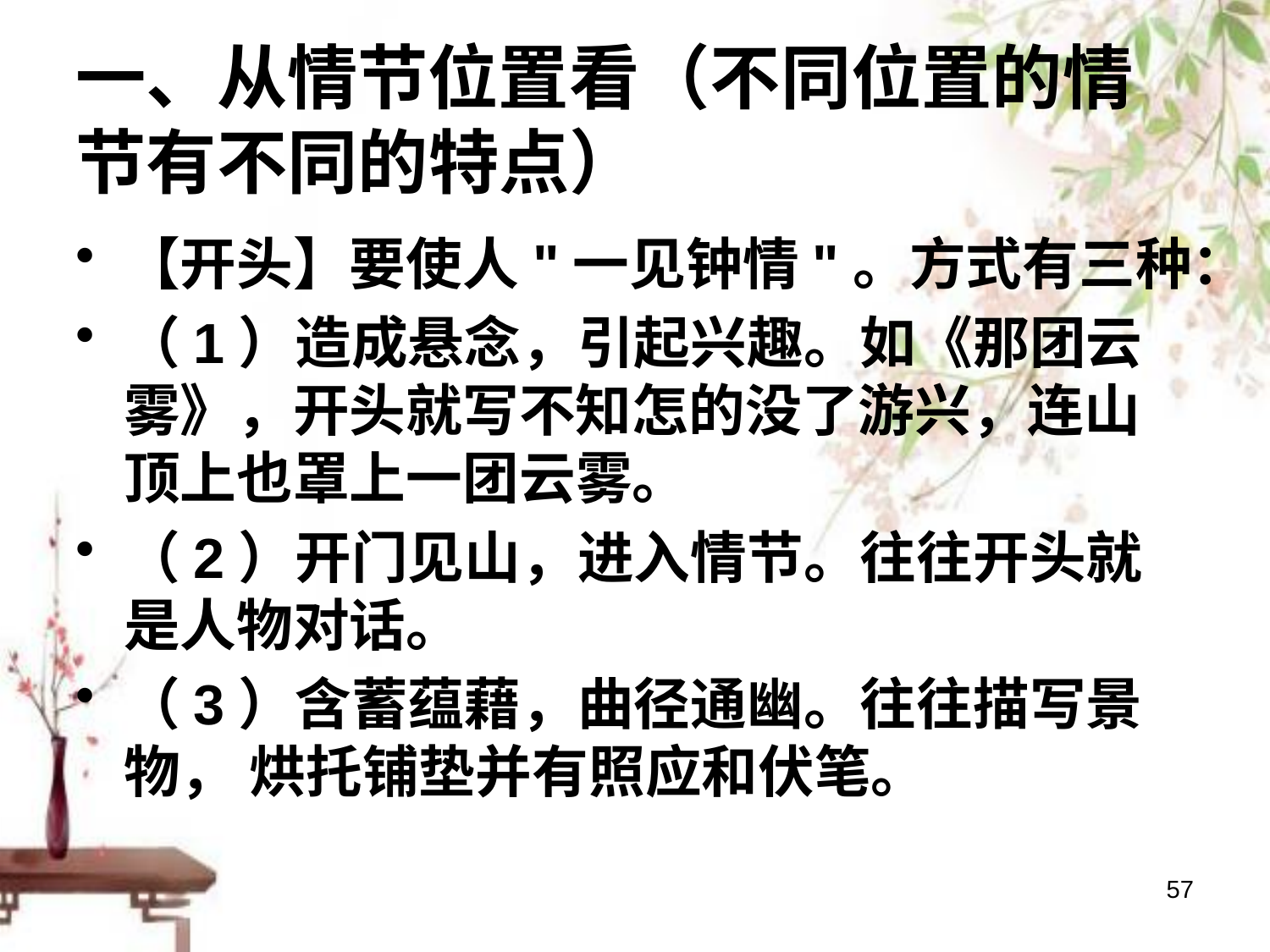

# 一、从情节位置看（不同位置的情节有不同的特点）
【开头】要使人"一见钟情"。方式有三种：
（1）造成悬念，引起兴趣。如《那团云雾》，开头就写不知怎的没了游兴，连山顶上也罩上一团云雾。
（2）开门见山，进入情节。往往开头就是人物对话。
（3）含蓄蕴藉，曲径通幽。往往描写景物， 烘托铺垫并有照应和伏笔。

57